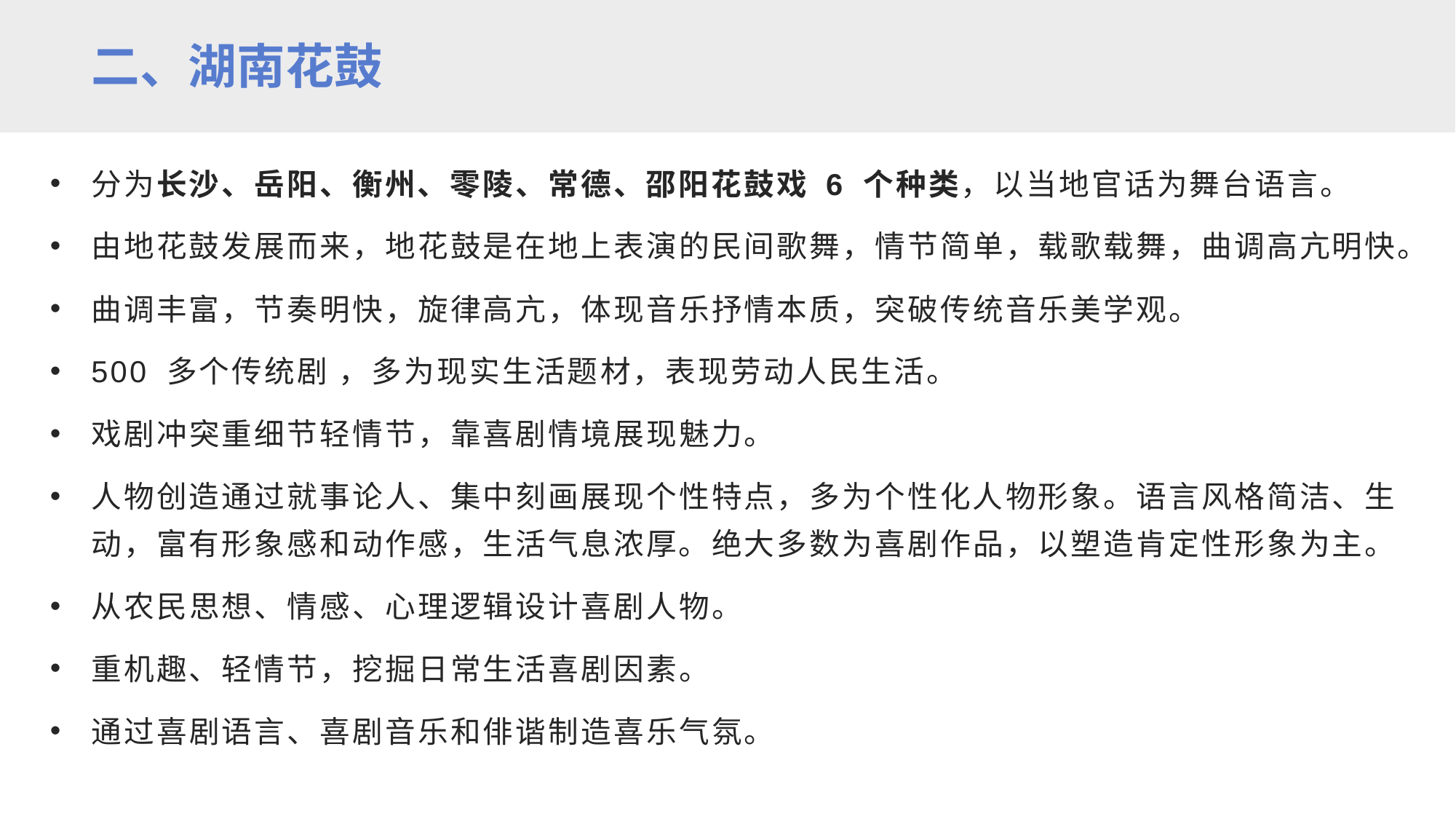

二、湖南花鼓
分为长沙、岳阳、衡州、零陵、常德、邵阳花鼓戏 6 个种类，以当地官话为舞台语言。
由地花鼓发展而来，地花鼓是在地上表演的民间歌舞，情节简单，载歌载舞，曲调高亢明快。
曲调丰富，节奏明快，旋律高亢，体现音乐抒情本质，突破传统音乐美学观。
500 多个传统剧 ，多为现实生活题材，表现劳动人民生活。
戏剧冲突重细节轻情节，靠喜剧情境展现魅力。
人物创造通过就事论人、集中刻画展现个性特点，多为个性化人物形象。语言风格简洁、生动，富有形象感和动作感，生活气息浓厚。绝大多数为喜剧作品，以塑造肯定性形象为主。
从农民思想、情感、心理逻辑设计喜剧人物。
重机趣、轻情节，挖掘日常生活喜剧因素。
通过喜剧语言、喜剧音乐和俳谐制造喜乐气氛。